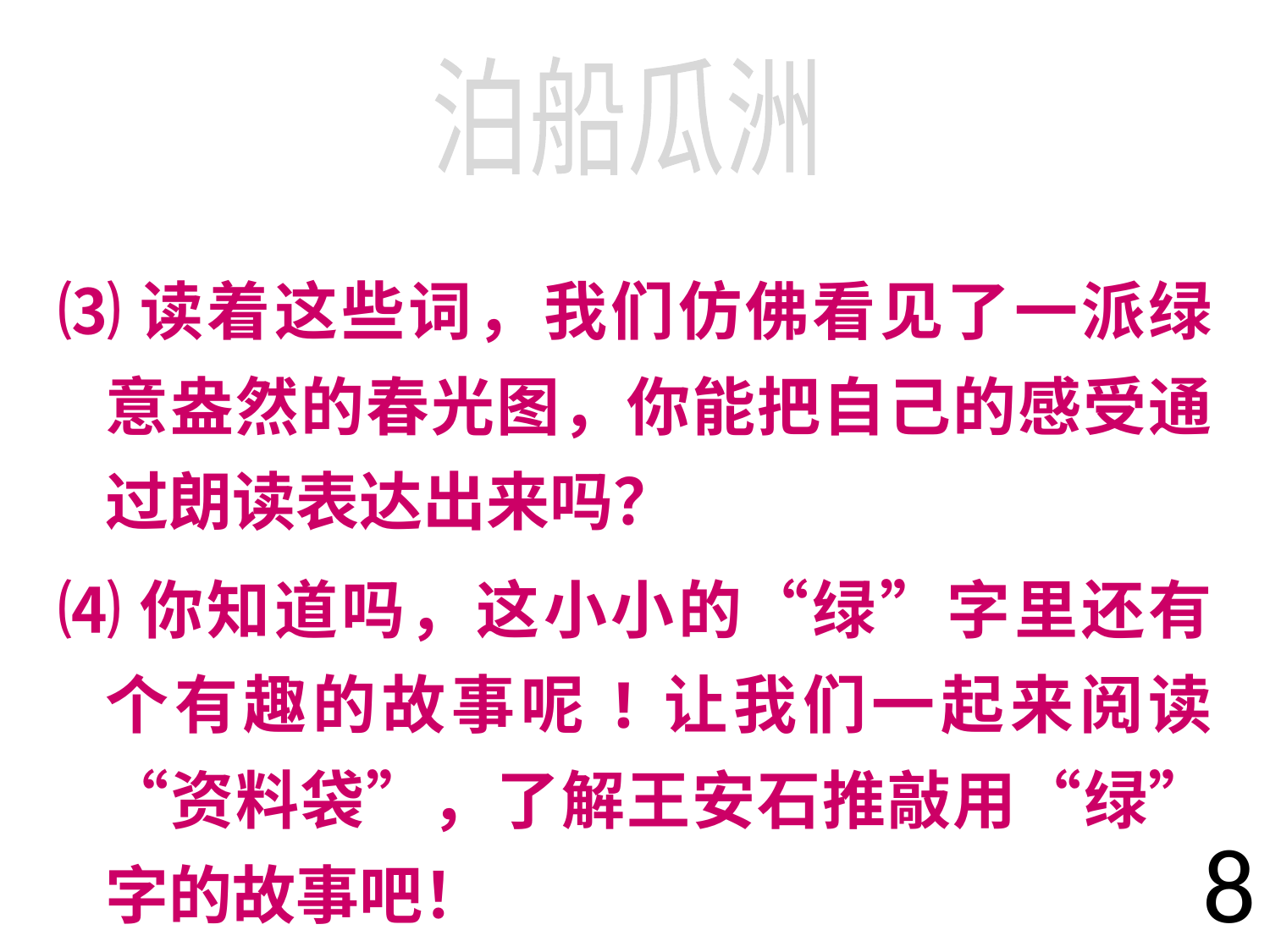

泊船瓜洲
⑶读着这些词，我们仿佛看见了一派绿意盎然的春光图，你能把自己的感受通过朗读表达出来吗？
⑷你知道吗，这小小的“绿”字里还有个有趣的故事呢!让我们一起来阅读“资料袋”，了解王安石推敲用“绿”字的故事吧！
8